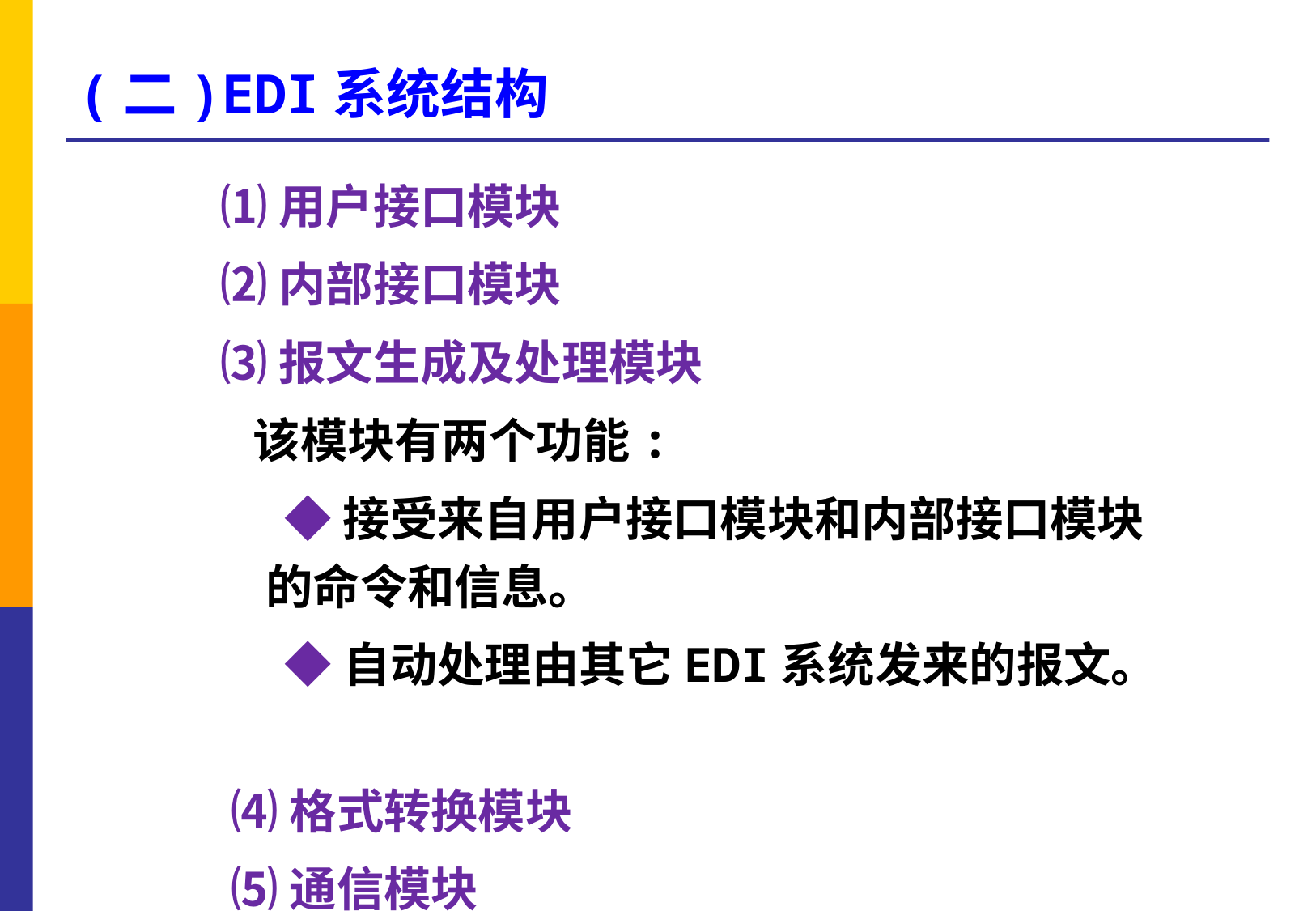

# (二)EDI系统结构
⑴用户接口模块
⑵内部接口模块
⑶报文生成及处理模块
  该模块有两个功能:
      ◆接受来自用户接口模块和内部接口模块的命令和信息。
      ◆自动处理由其它EDI系统发来的报文。
 ⑷格式转换模块
 ⑸通信模块